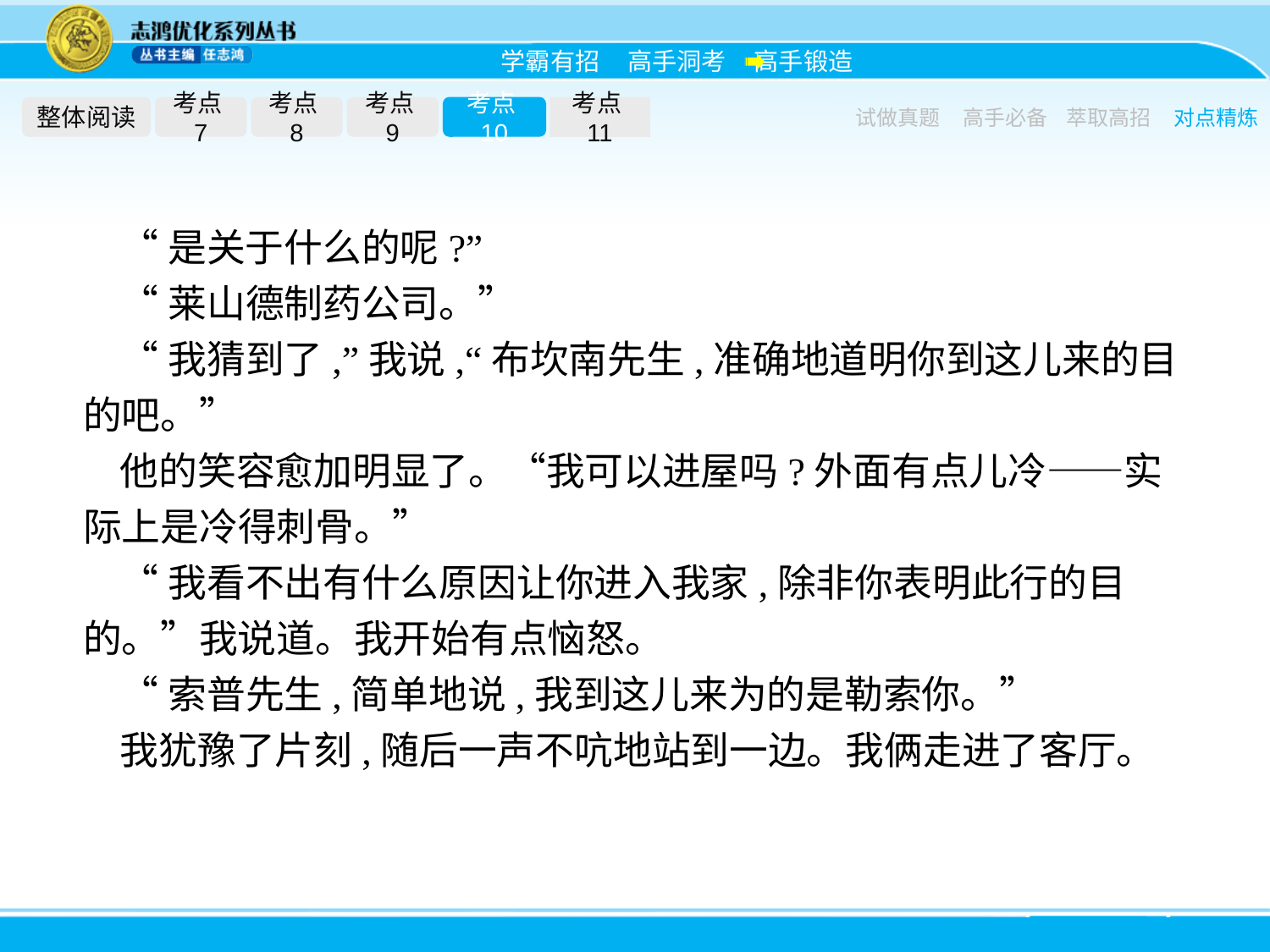

整体阅读
考点7
考点8
考点9
考点10
考点11
试做真题
高手必备
萃取高招
对点精炼
“是关于什么的呢?”
“莱山德制药公司。”
“我猜到了,”我说,“布坎南先生,准确地道明你到这儿来的目的吧。”
他的笑容愈加明显了。“我可以进屋吗?外面有点儿冷——实际上是冷得刺骨。”
“我看不出有什么原因让你进入我家,除非你表明此行的目的。”我说道。我开始有点恼怒。
“索普先生,简单地说,我到这儿来为的是勒索你。”
我犹豫了片刻,随后一声不吭地站到一边。我俩走进了客厅。